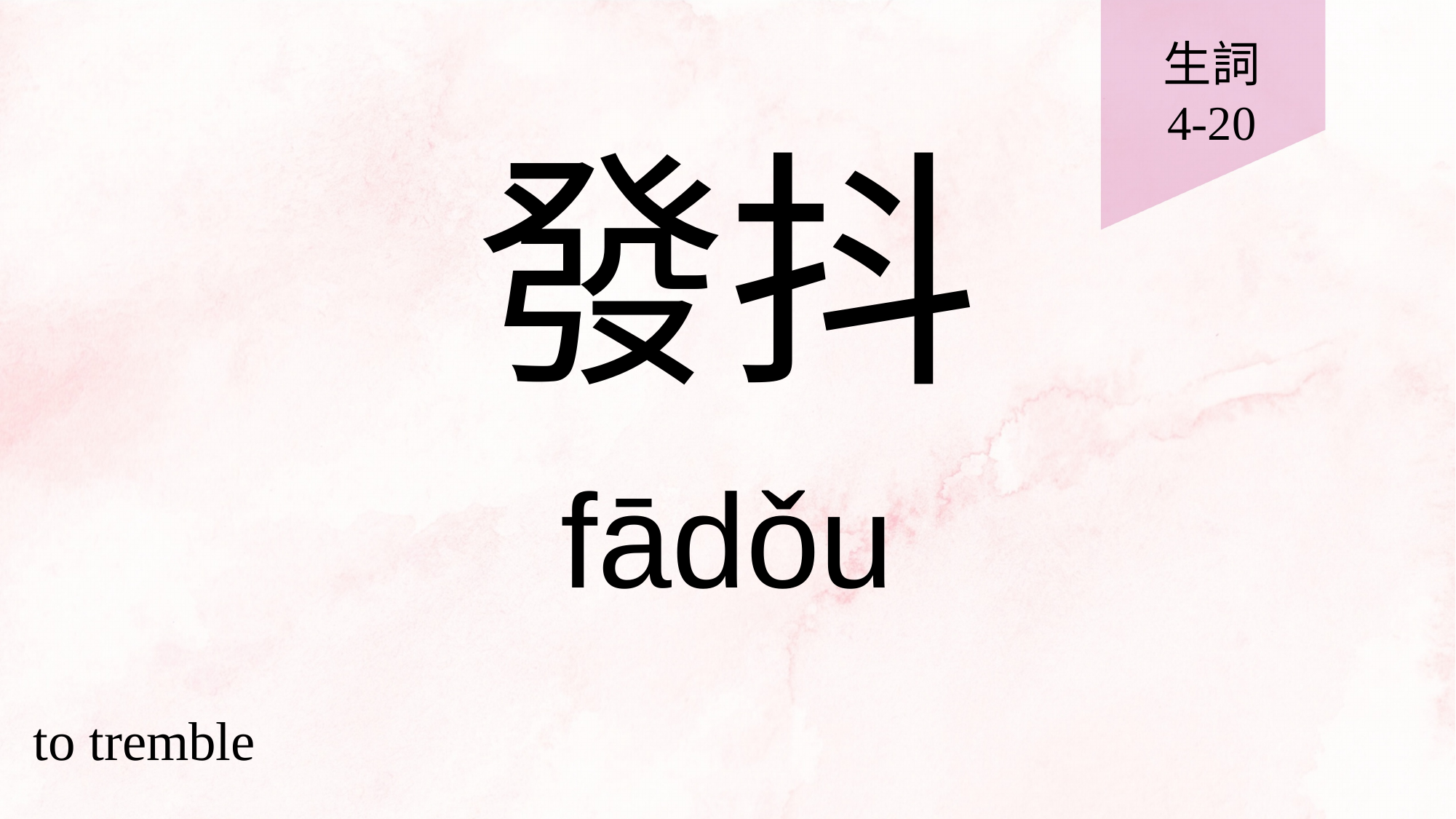

生詞
4-20
# 發抖
fādǒu
to tremble